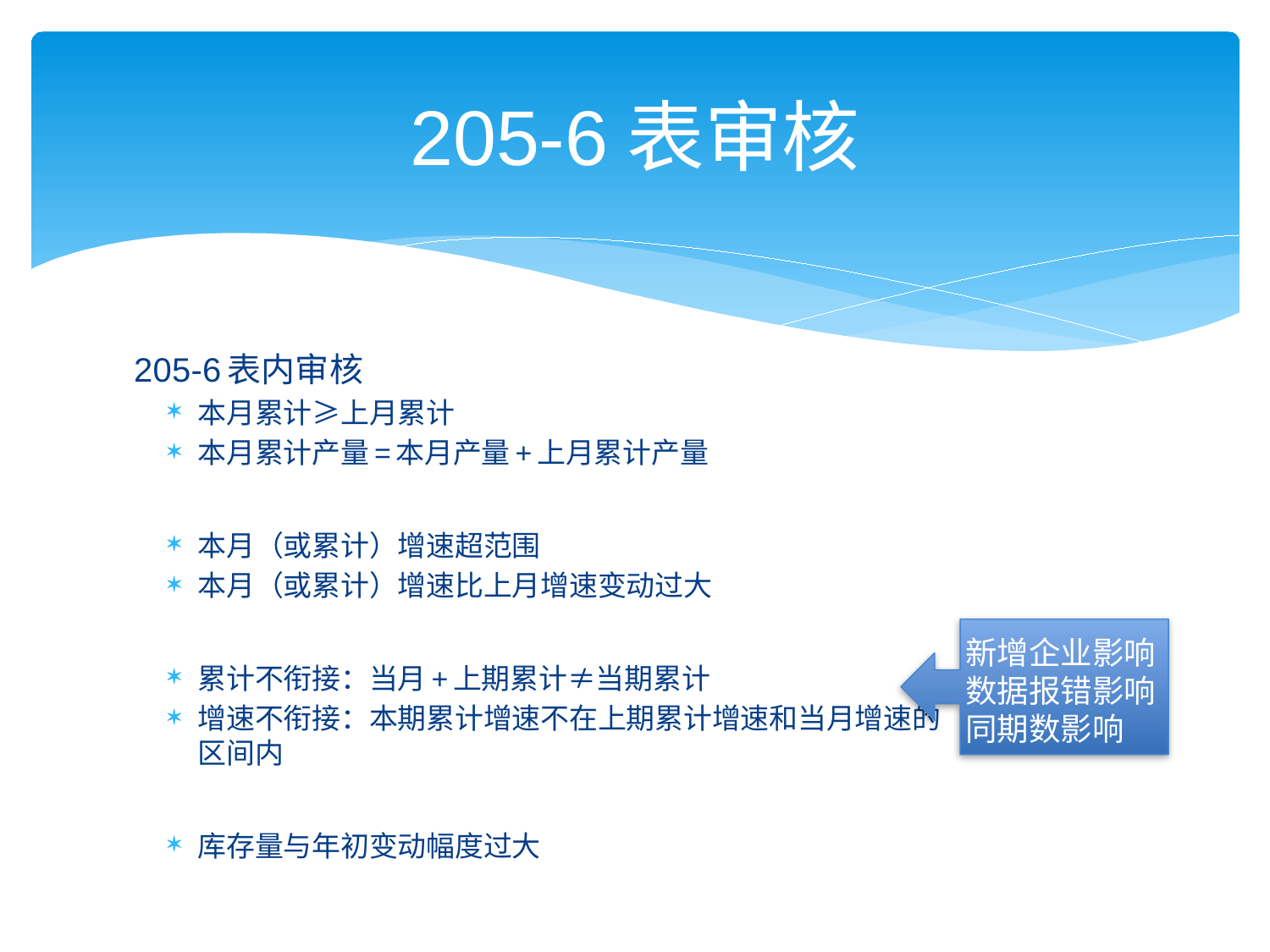

# 205-6表审核
205-6表内审核
本月累计≥上月累计
本月累计产量=本月产量+上月累计产量

本月（或累计）增速超范围
本月（或累计）增速比上月增速变动过大

累计不衔接：当月+上期累计≠当期累计
增速不衔接：本期累计增速不在上期累计增速和当月增速的区间内

库存量与年初变动幅度过大

新增企业影响
数据报错影响
同期数影响
13